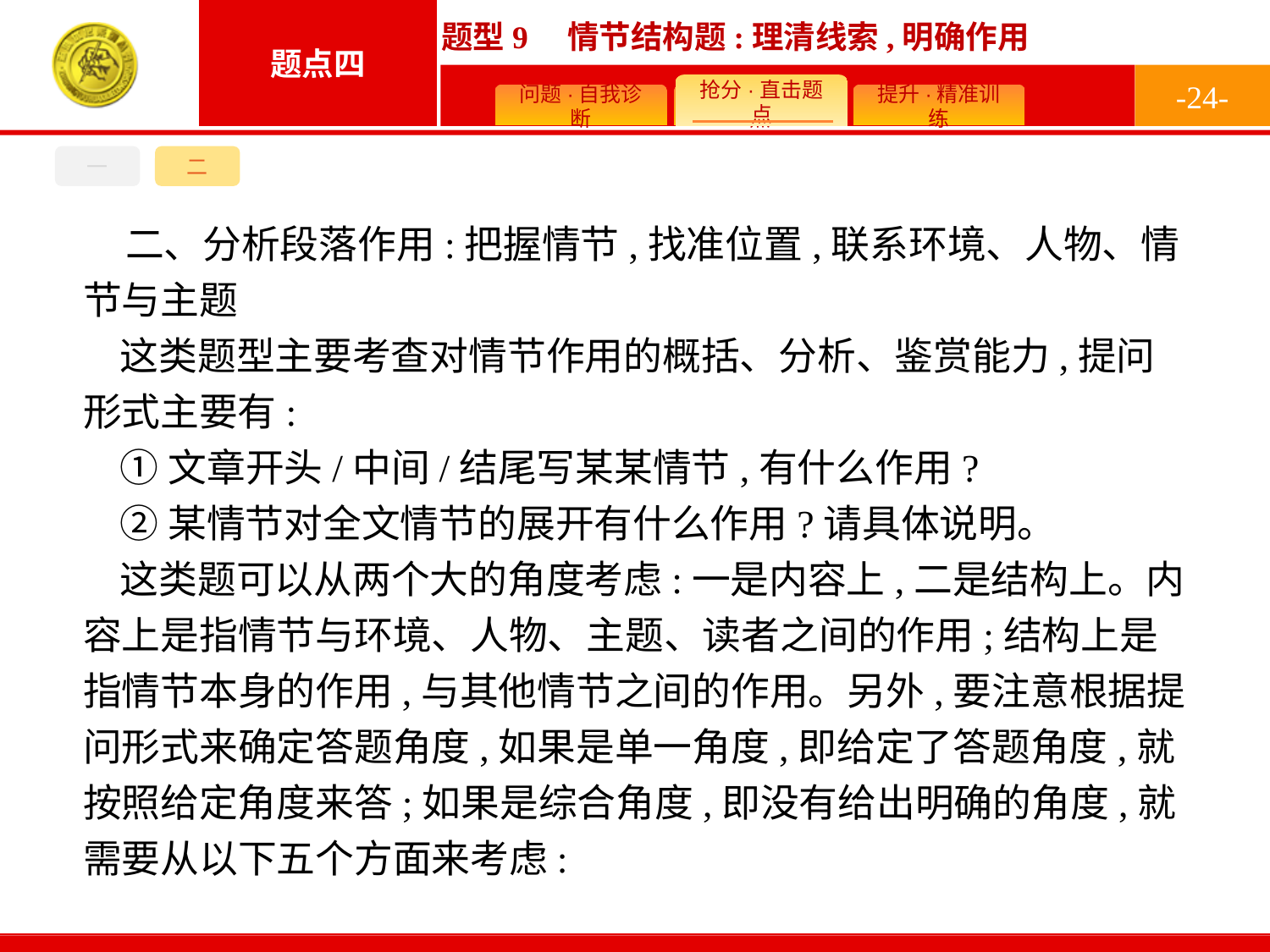

-24-
一
二
二、分析段落作用:把握情节,找准位置,联系环境、人物、情节与主题
这类题型主要考查对情节作用的概括、分析、鉴赏能力,提问形式主要有:
①文章开头/中间/结尾写某某情节,有什么作用?
②某情节对全文情节的展开有什么作用?请具体说明。
这类题可以从两个大的角度考虑:一是内容上,二是结构上。内容上是指情节与环境、人物、主题、读者之间的作用;结构上是指情节本身的作用,与其他情节之间的作用。另外,要注意根据提问形式来确定答题角度,如果是单一角度,即给定了答题角度,就按照给定角度来答;如果是综合角度,即没有给出明确的角度,就需要从以下五个方面来考虑: